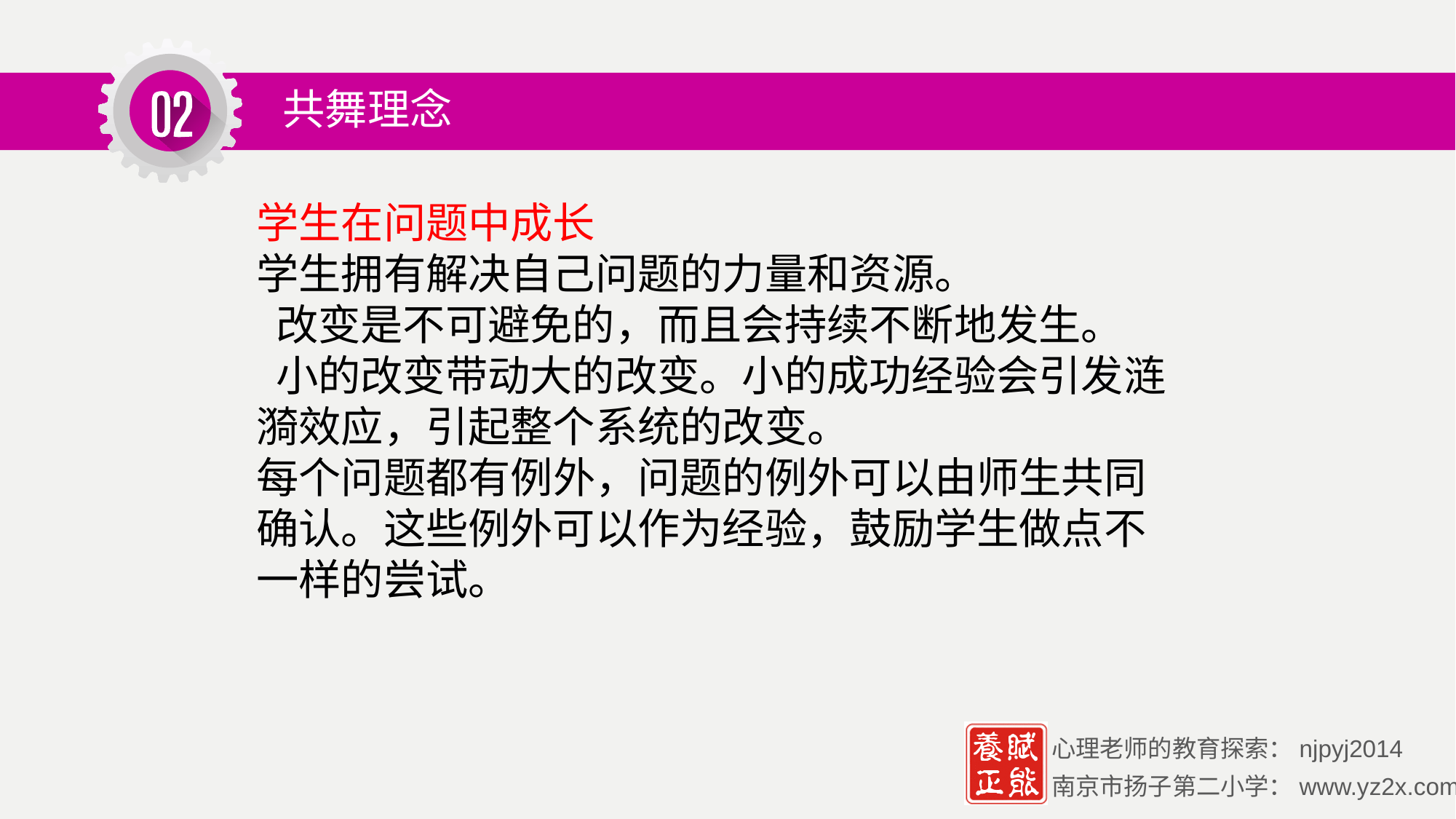

共舞理念
学生在问题中成长
学生拥有解决自己问题的力量和资源。
 改变是不可避免的，而且会持续不断地发生。
 小的改变带动大的改变。小的成功经验会引发涟漪效应，引起整个系统的改变。
每个问题都有例外，问题的例外可以由师生共同确认。这些例外可以作为经验，鼓励学生做点不一样的尝试。